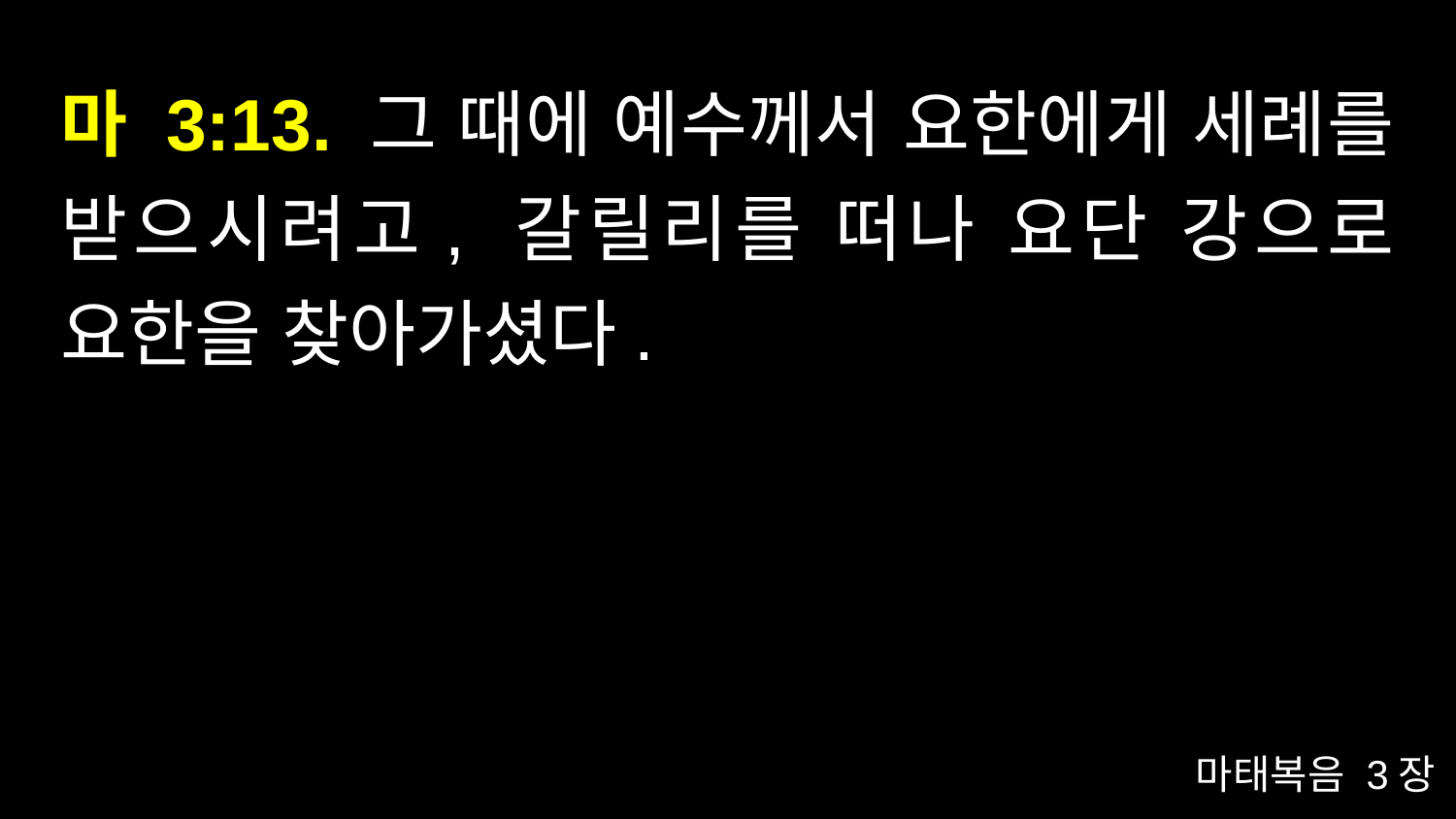

# 마 3:13. 그 때에 예수께서 요한에게 세례를 받으시려고, 갈릴리를 떠나 요단 강으로 요한을 찾아가셨다.
마태복음 3장